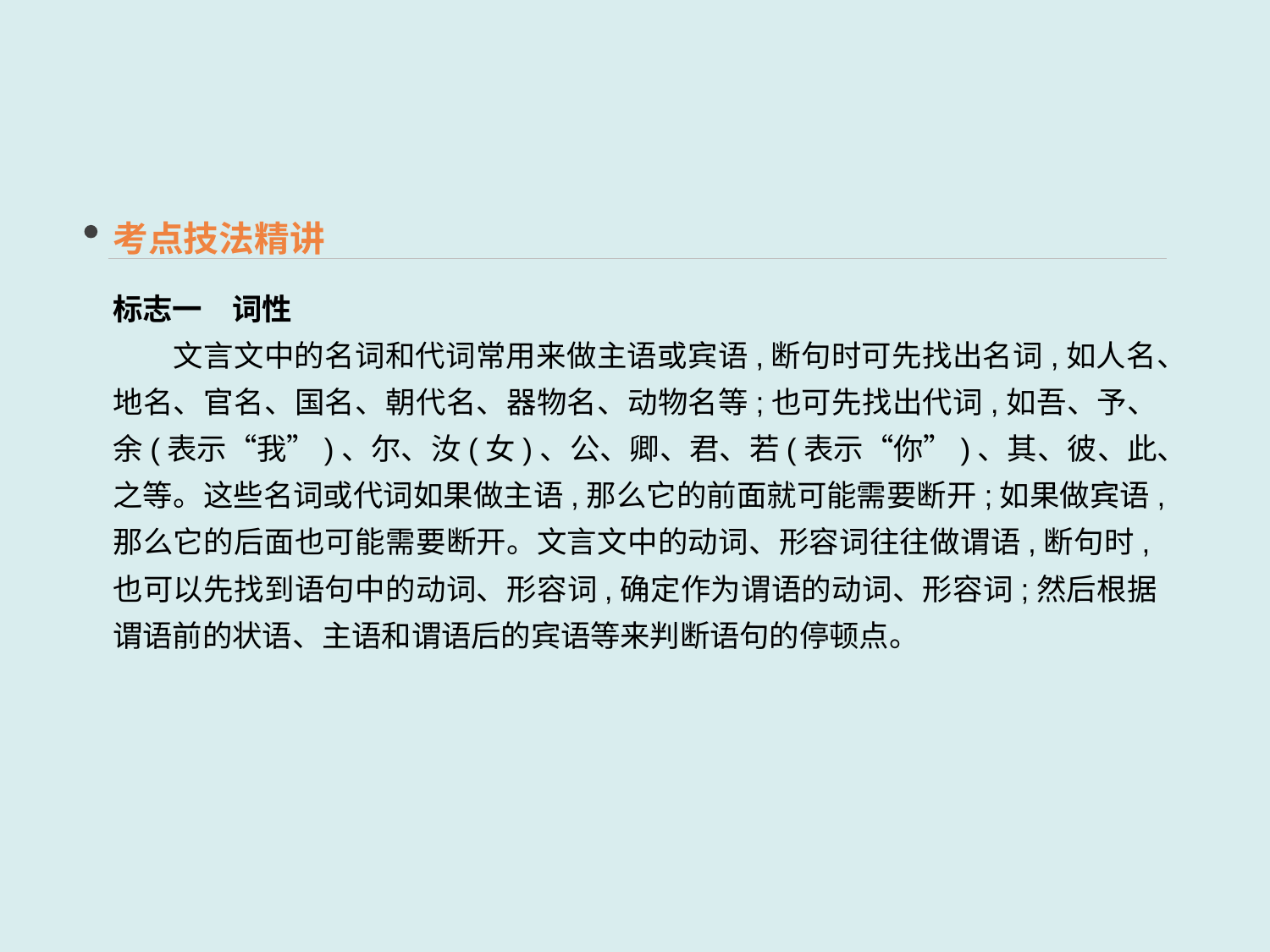

考点技法精讲

标志一　词性
　　文言文中的名词和代词常用来做主语或宾语,断句时可先找出名词,如人名、地名、官名、国名、朝代名、器物名、动物名等;也可先找出代词,如吾、予、余(表示“我”)、尔、汝(女)、公、卿、君、若(表示“你”)、其、彼、此、之等。这些名词或代词如果做主语,那么它的前面就可能需要断开;如果做宾语,那么它的后面也可能需要断开。文言文中的动词、形容词往往做谓语,断句时,也可以先找到语句中的动词、形容词,确定作为谓语的动词、形容词;然后根据谓语前的状语、主语和谓语后的宾语等来判断语句的停顿点。